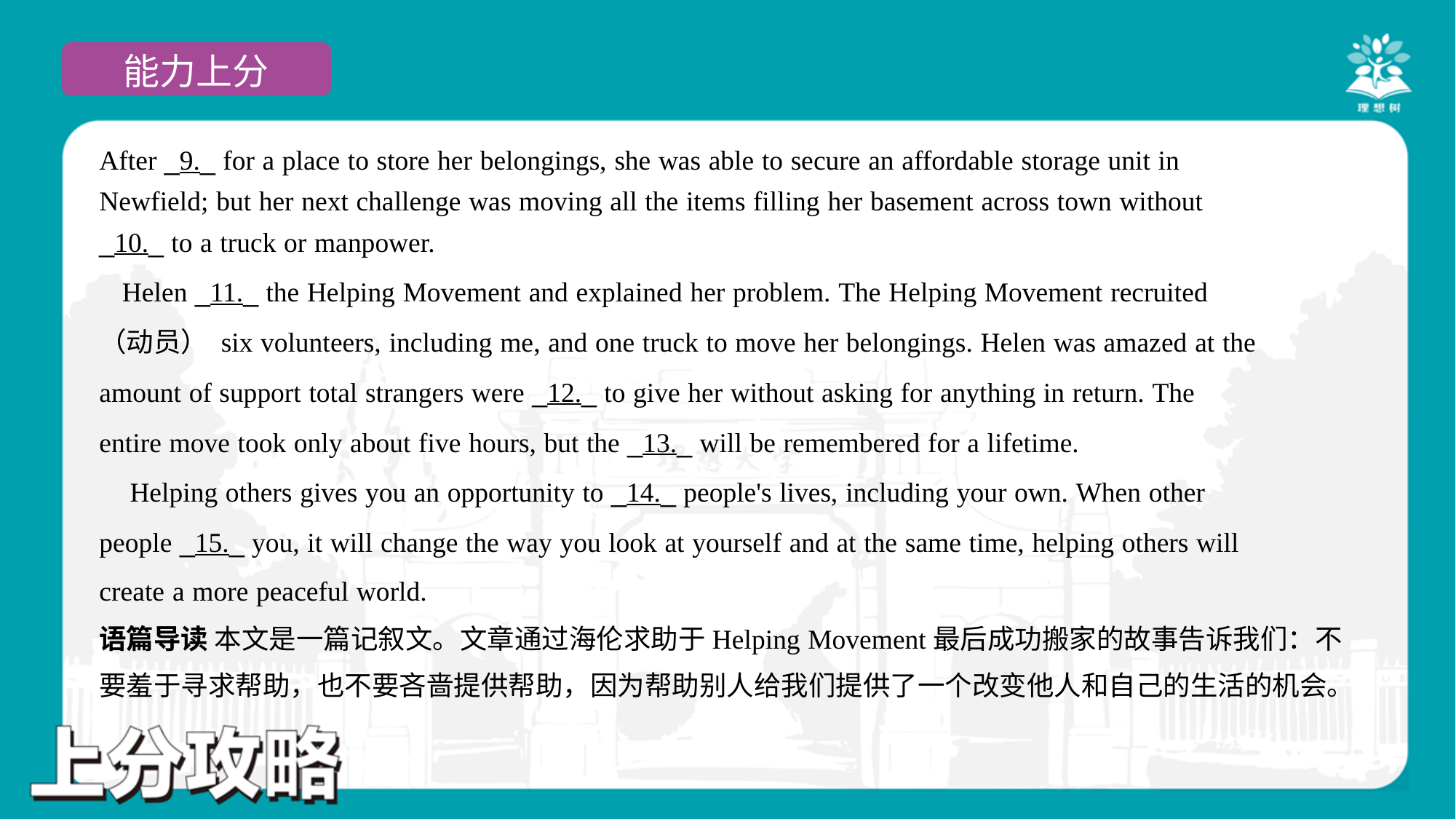

After _9._ for a place to store her belongings, she was able to secure an affordable storage unit in
Newfield; but her next challenge was moving all the items filling her basement across town without
_10._ to a truck or manpower.#4
   Helen _11._ the Helping Movement and explained her problem. The Helping Movement recruited
（动员） six volunteers, including me, and one truck to move her belongings. Helen was amazed at the
amount of support total strangers were _12._ to give her without asking for anything in return. The
entire move took only about five hours, but the _13._ will be remembered for a lifetime.
    Helping others gives you an opportunity to _14._ people's lives, including your own. When other
people _15._ you, it will change the way you look at yourself and at the same time, helping others will
create a more peaceful world.#6
语篇导读 本文是一篇记叙文。文章通过海伦求助于Helping Movement最后成功搬家的故事告诉我们：不
要羞于寻求帮助，也不要吝啬提供帮助，因为帮助别人给我们提供了一个改变他人和自己的生活的机会。